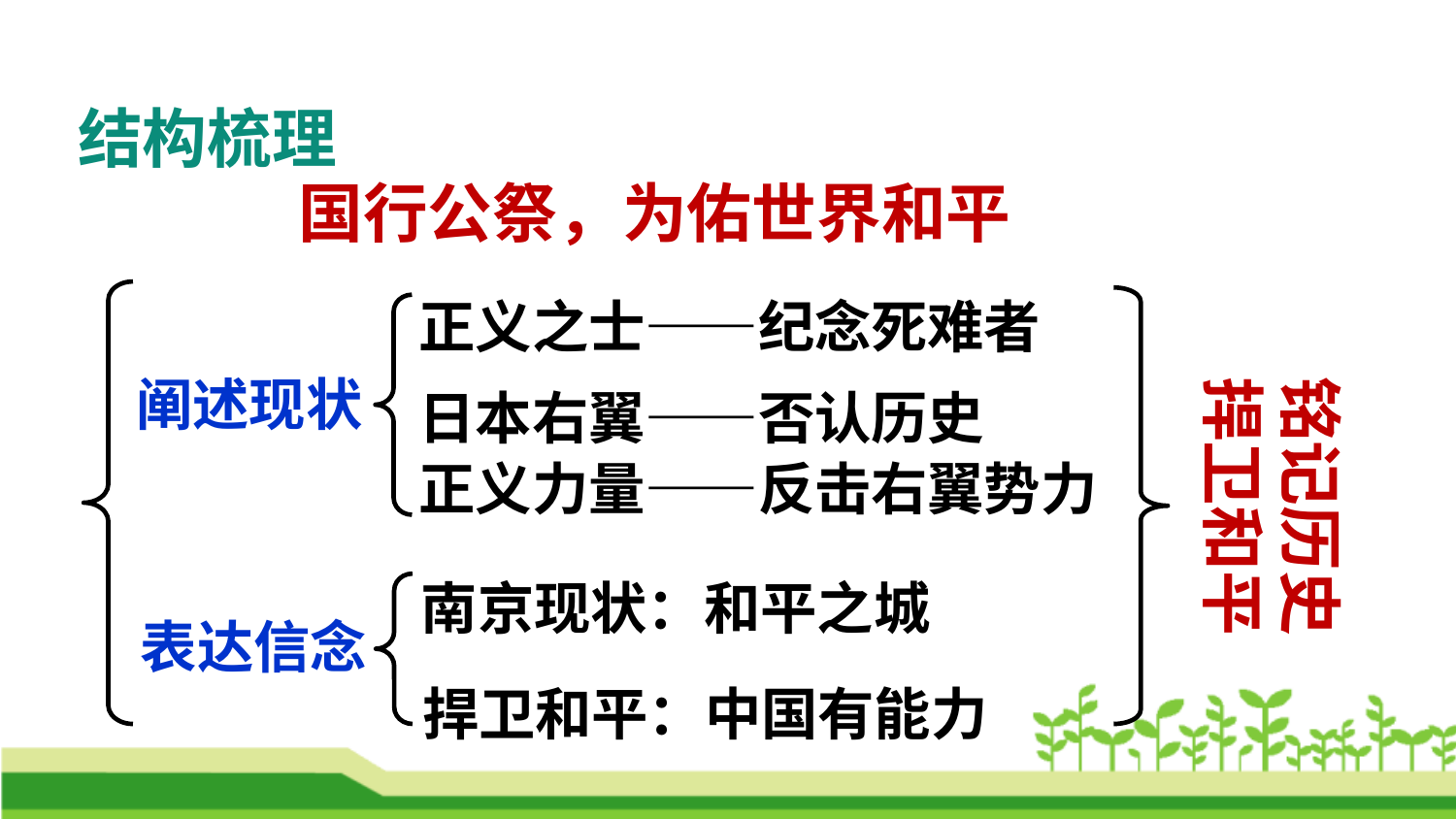

结构梳理
国行公祭，为佑世界和平
状元成才路
状元成才路
状元成才路
状元成才路
状元成才路
状元成才路
状元成才路
状元成才路
状元成才路
状元成才路
状元成才路
状元成才路
状元成才路
状元成才路
状元成才路
状元成才路
状元成才路
正义之士——纪念死难者
状元成才路
状元成才路
状元成才路
状元成才路
状元成才路
状元成才路

状元成才路

状元成才路
状元成才路
状元成才路
状元成才路
状元成才路
状元成才路
铭记历史
捍卫和平
状元成才路
状元成才路
状元成才路
状元成才路
状元成才路
状元成才路
状元成才路
日本右翼——否认历史
状元成才路
状元成才路
状元成才路
阐述现状
状元成才路
状元成才路
状元成才路
状元成才路
状元成才路
状元成才路
状元成才路
状元成才路
状元成才路
状元成才路
状元成才路
状元成才路
状元成才路
状元成才路
状元成才路
状元成才路
状元成才路
状元成才路
状元成才路
状元成才路
正义力量——反击右翼势力
状元成才路
状元成才路
状元成才路
状元成才路
状元成才路
状元成才路
状元成才路
状元成才路
状元成才路
状元成才路
状元成才路
状元成才路
状元成才路
状元成才路
状元成才路
状元成才路
状元成才路
状元成才路
状元成才路
状元成才路
南京现状：和平之城
状元成才路
状元成才路
状元成才路
状元成才路
状元成才路
状元成才路
状元成才路
状元成才路
状元成才路
状元成才路

状元成才路
状元成才路
状元成才路
表达信念
状元成才路
状元成才路
状元成才路
状元成才路
状元成才路
状元成才路
捍卫和平：中国有能力